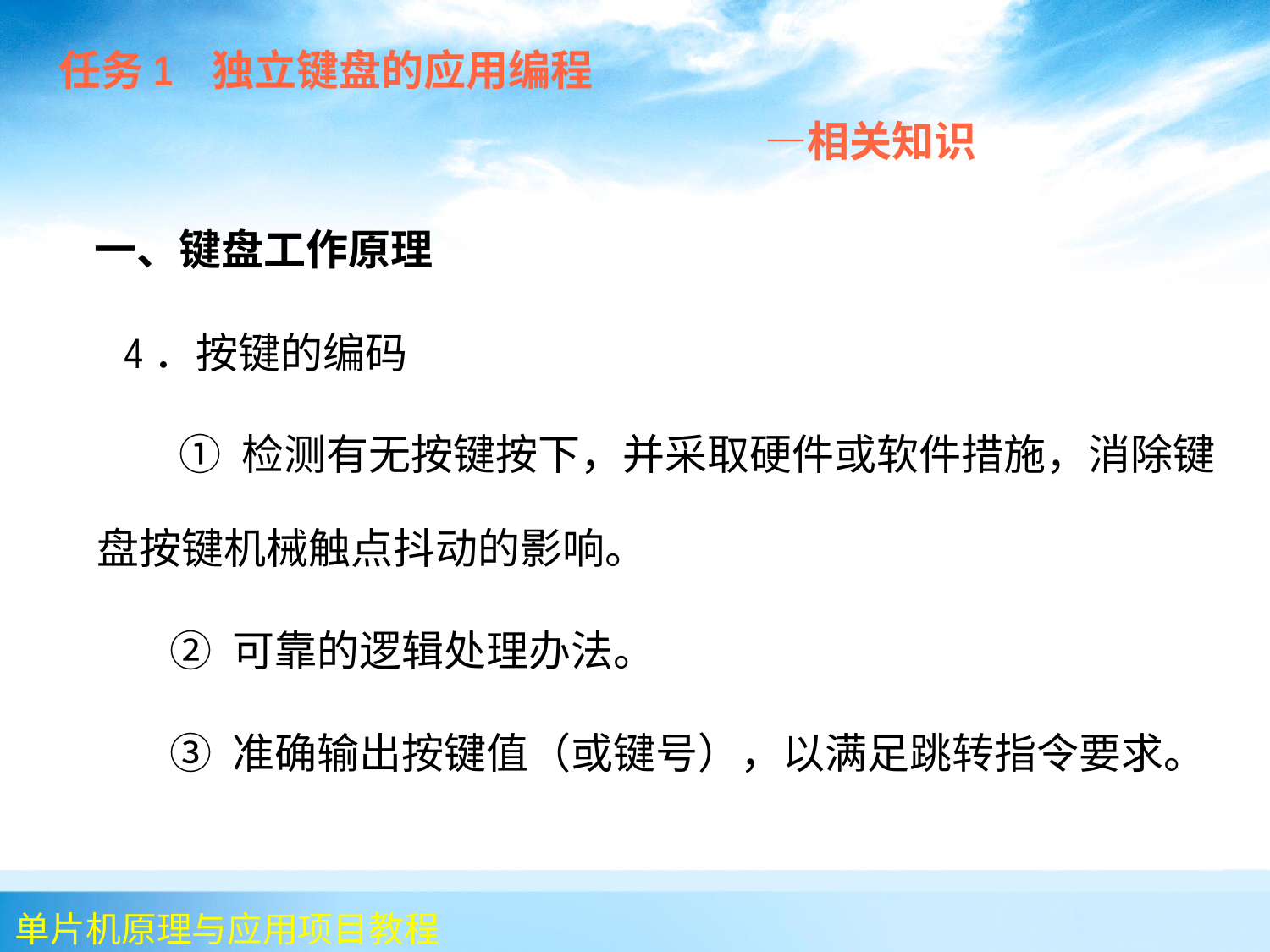

任务1   独立键盘的应用编程
                                                                 —相关知识
   一、键盘工作原理
       4．按键的编码
             ① 检测有无按键按下，并采取硬件或软件措施，消除键盘按键机械触点抖动的影响。
            ② 可靠的逻辑处理办法。
            ③ 准确输出按键值（或键号），以满足跳转指令要求。